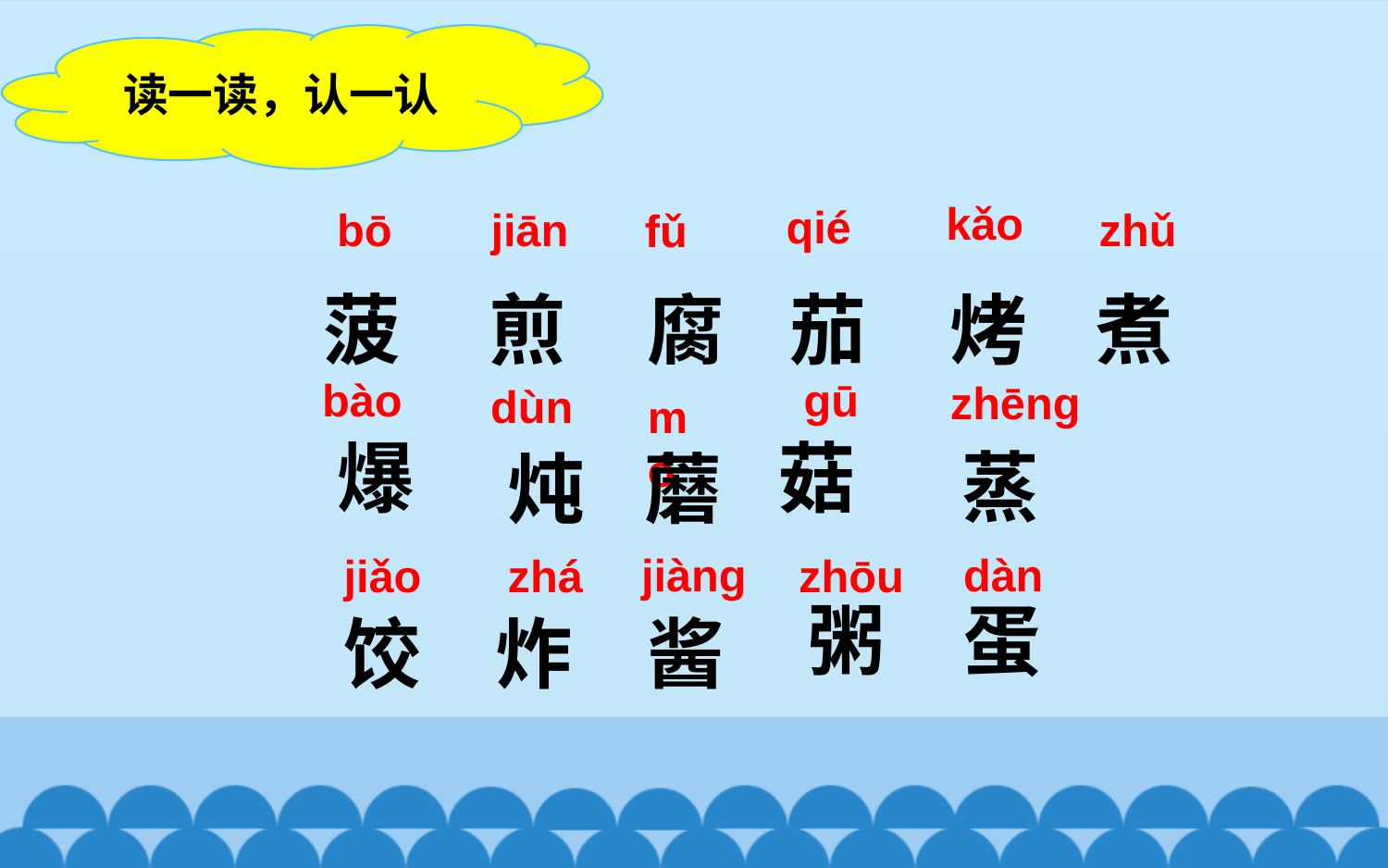

读一读，认一认
bō
jiān
kǎo
 zhǔ
  fǔ
qié
菠
煎
腐
茄
烤
煮
zhēnɡ
 bào
 dùn
ɡū
mó
爆
菇
蒸
炖
蘑
dàn
jiànɡ
zhōu
jiǎo
zhá
粥
蛋
炸
饺
酱